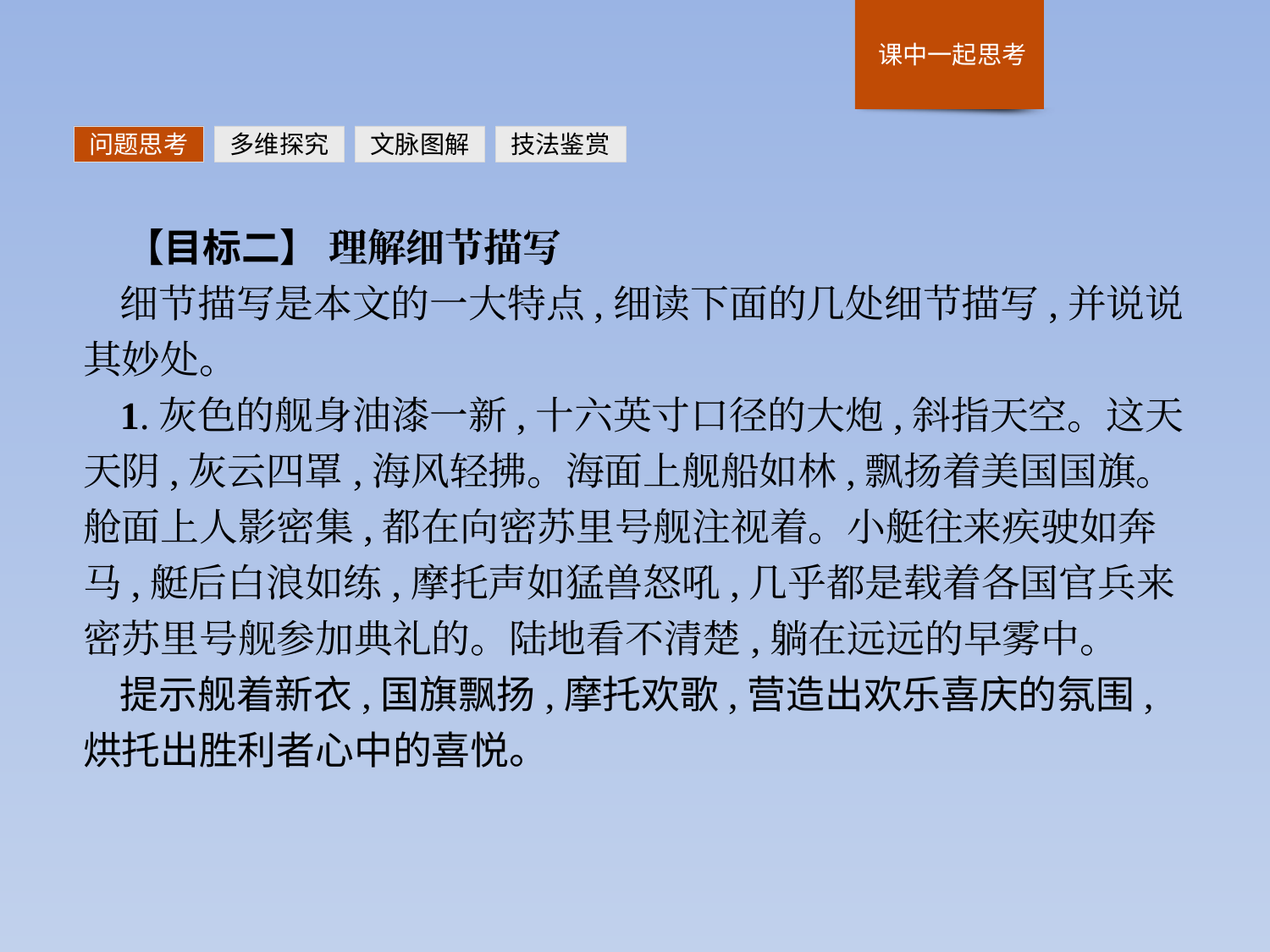

问题思考
多维探究
文脉图解
技法鉴赏
【目标二】 理解细节描写
细节描写是本文的一大特点,细读下面的几处细节描写,并说说其妙处。
1.灰色的舰身油漆一新,十六英寸口径的大炮,斜指天空。这天天阴,灰云四罩,海风轻拂。海面上舰船如林,飘扬着美国国旗。舱面上人影密集,都在向密苏里号舰注视着。小艇往来疾驶如奔马,艇后白浪如练,摩托声如猛兽怒吼,几乎都是载着各国官兵来密苏里号舰参加典礼的。陆地看不清楚,躺在远远的早雾中。
提示舰着新衣,国旗飘扬,摩托欢歌,营造出欢乐喜庆的氛围,烘托出胜利者心中的喜悦。